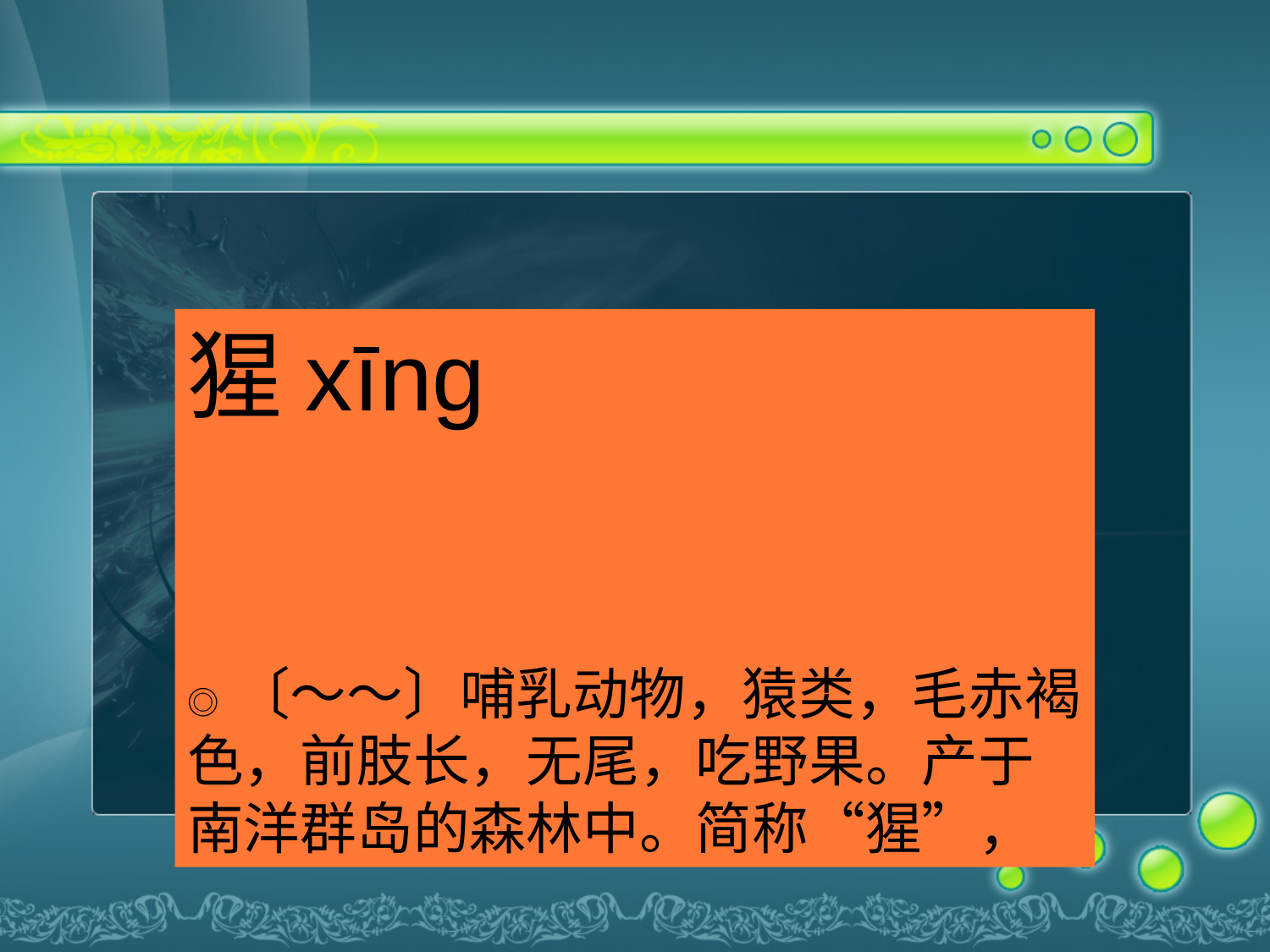

猩xīng

◎ 〔～～〕哺乳动物，猿类，毛赤褐色，前肢长，无尾，吃野果。产于南洋群岛的森林中。简称“猩”，